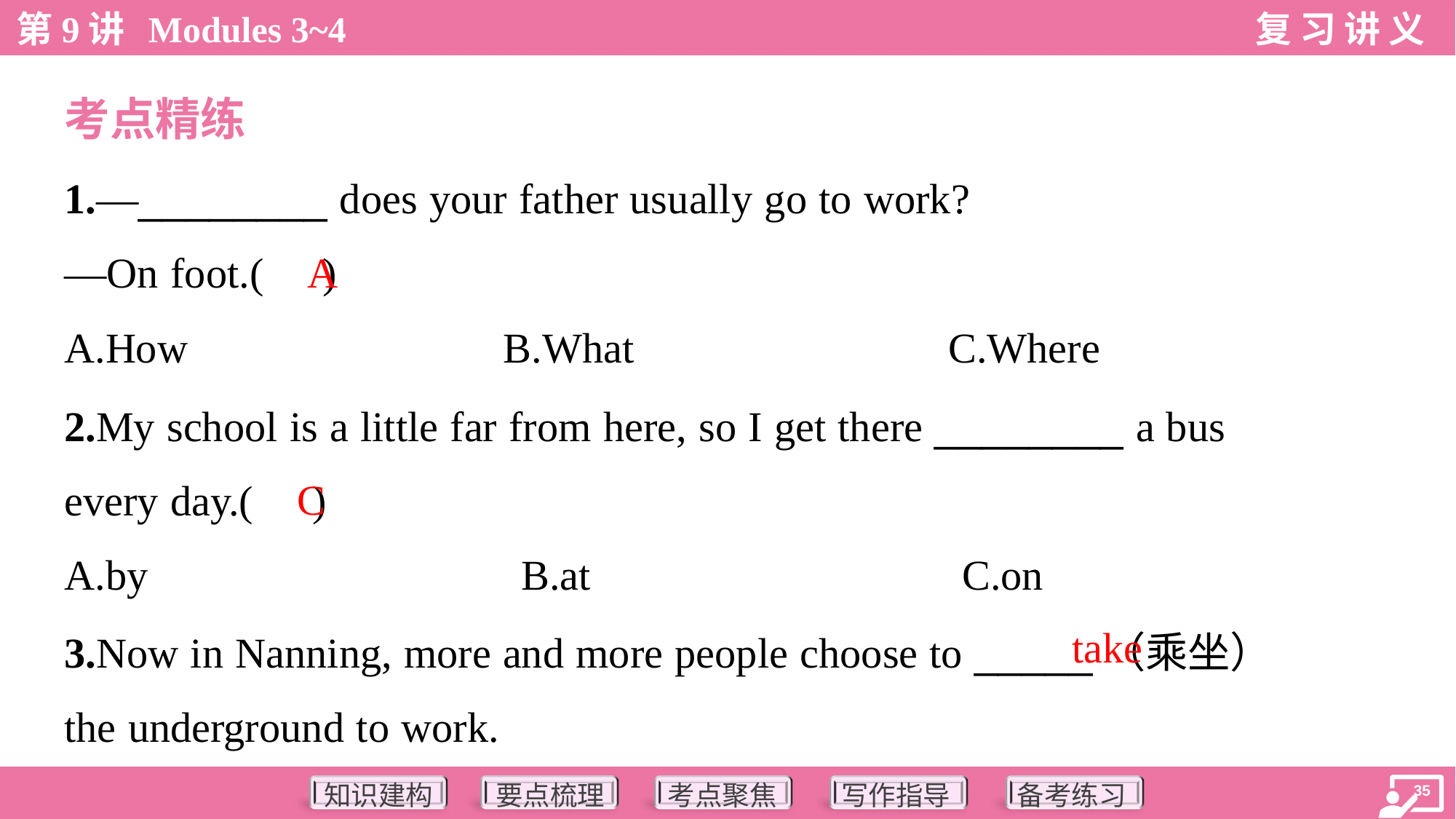

考点精练
1.—________ does your father usually go to work?
—On foot.(     )
A
A.How	B.What	C.Where
2.My school is a little far from here, so I get there ________ a bus
every day.(     )
C
A.by	B.at	C.on
take
3.Now in Nanning, more and more people choose to _____（乘坐）
the underground to work.